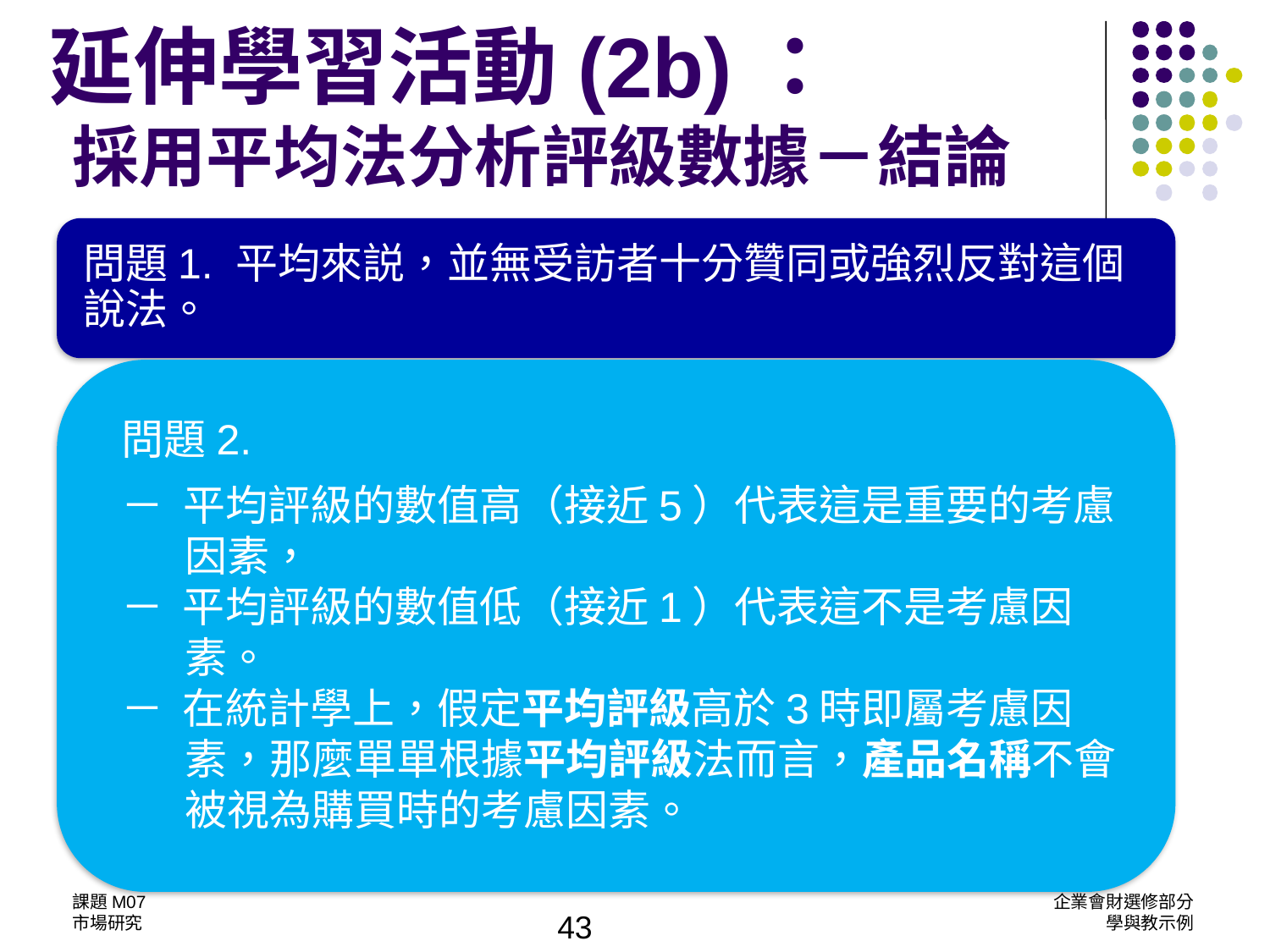

延伸學習活動(2b)：
採用平均法分析評級數據－結論
問題1. 平均來説，並無受訪者十分贊同或強烈反對這個說法。
問題2.
－  平均評級的數值高（接近5）代表這是重要的考慮因素，
－  平均評級的數值低（接近1）代表這不是考慮因素。
－  在統計學上，假定平均評級高於3時即屬考慮因素，那麼單單根據平均評級法而言，產品名稱不會被視為購買時的考慮因素。